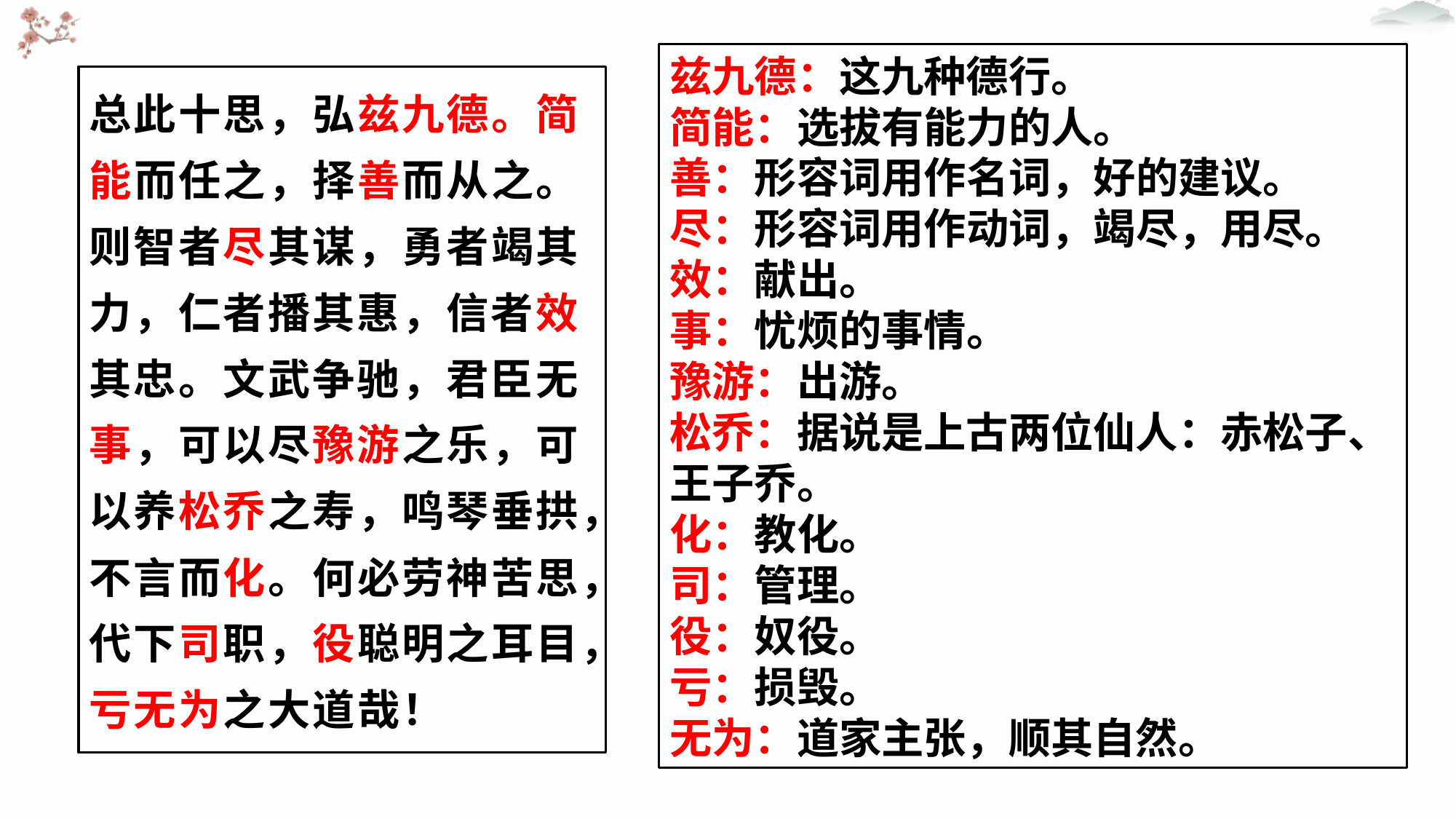

兹九德：这九种德行。
简能：选拔有能力的人。
善：形容词用作名词，好的建议。
尽：形容词用作动词，竭尽，用尽。
效：献出。
事：忧烦的事情。
豫游：出游。
松乔：据说是上古两位仙人：赤松子、王子乔。
化：教化。
司：管理。
役：奴役。
亏：损毁。
无为：道家主张，顺其自然。
总此十思，弘兹九德。简能而任之，择善而从之。则智者尽其谋，勇者竭其力，仁者播其惠，信者效其忠。文武争驰，君臣无事，可以尽豫游之乐，可以养松乔之寿，鸣琴垂拱，不言而化。何必劳神苦思，代下司职，役聪明之耳目，亏无为之大道哉！